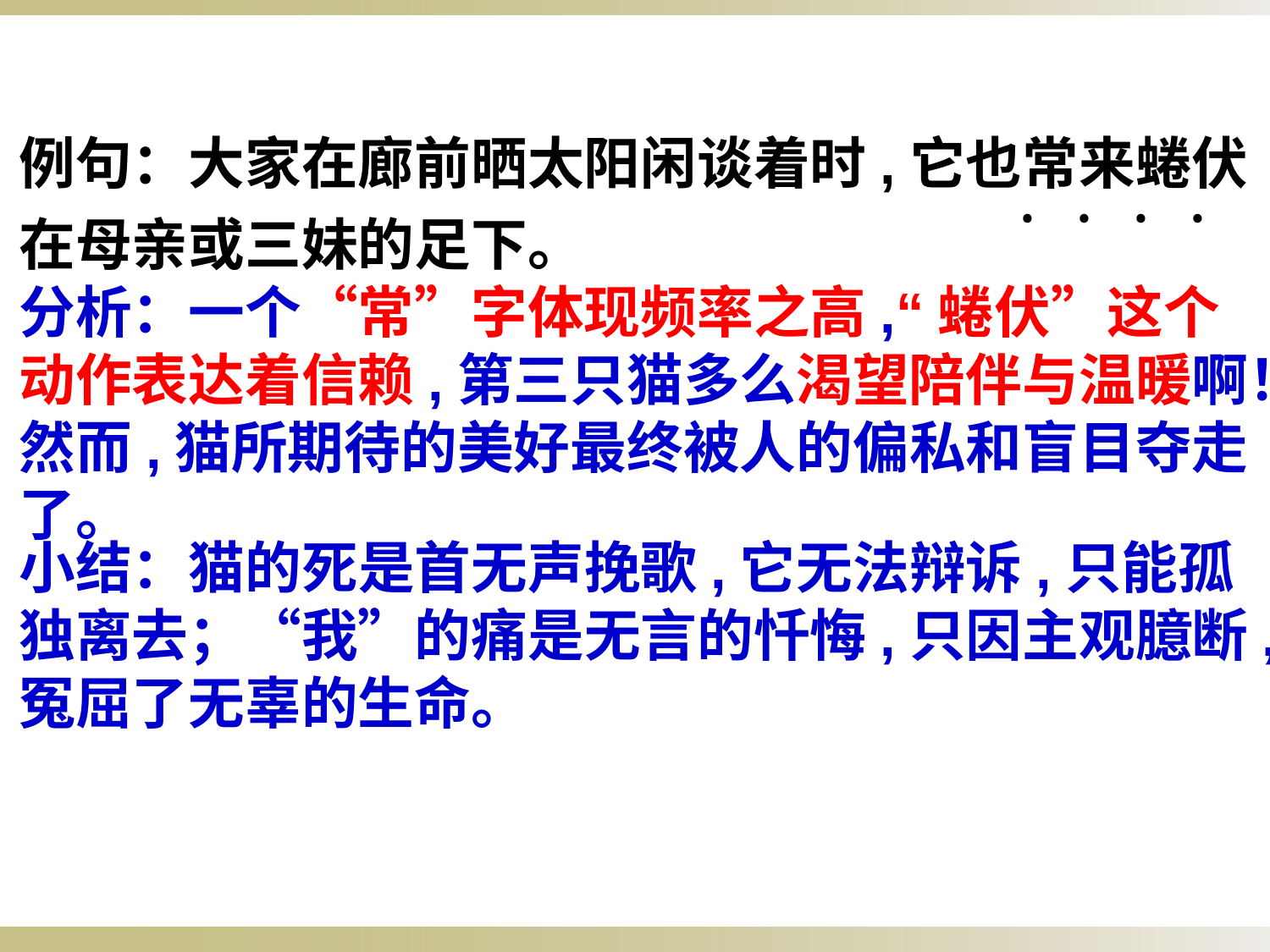

例句：大家在廊前晒太阳闲谈着时,它也常来蜷伏在母亲或三妹的足下。
分析：一个“常”字体现频率之高,“蜷伏”这个动作表达着信赖,第三只猫多么渴望陪伴与温暖啊！然而,猫所期待的美好最终被人的偏私和盲目夺走了。
﹒﹒﹒﹒
小结：猫的死是首无声挽歌,它无法辩诉,只能孤独离去；“我”的痛是无言的忏悔,只因主观臆断,冤屈了无辜的生命。